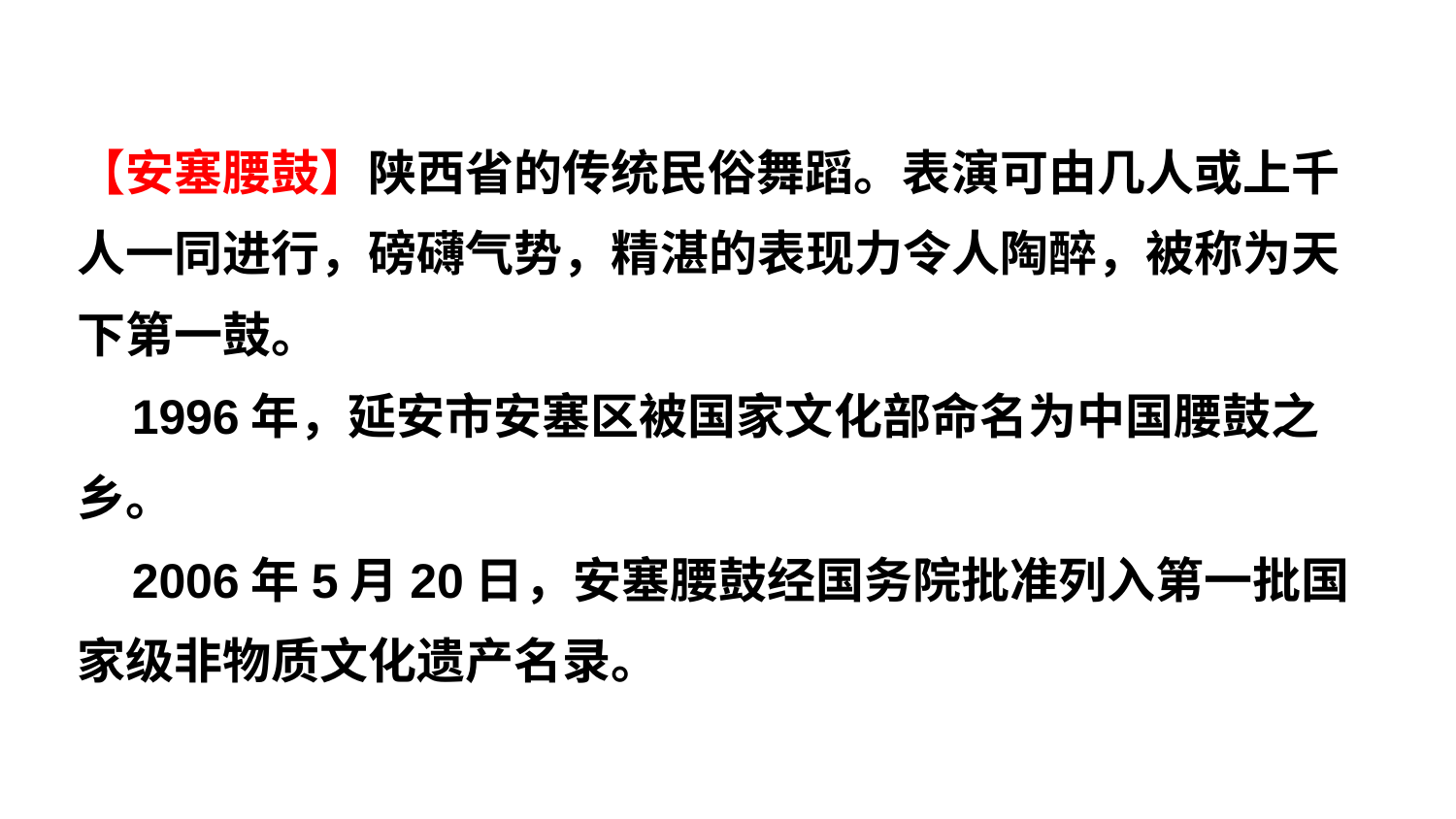

【安塞腰鼓】陕西省的传统民俗舞蹈。表演可由几人或上千人一同进行，磅礴气势，精湛的表现力令人陶醉，被称为天下第一鼓。
    1996年，延安市安塞区被国家文化部命名为中国腰鼓之乡。
    2006年5月20日，安塞腰鼓经国务院批准列入第一批国家级非物质文化遗产名录。